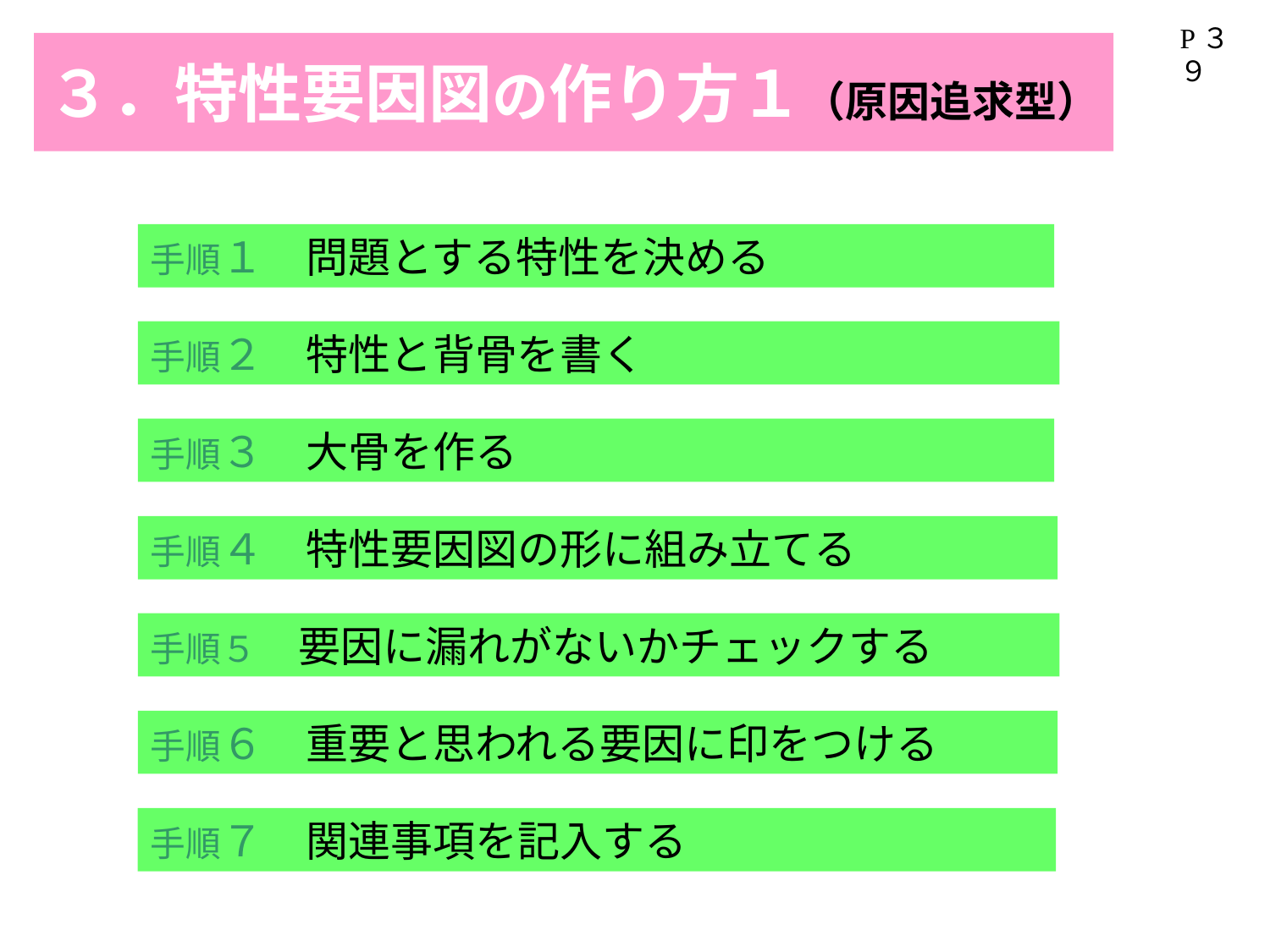

P３９
# ３．特性要因図の作り方１（原因追求型）
手順１　問題とする特性を決める
手順２　特性と背骨を書く
手順３　大骨を作る
手順４　特性要因図の形に組み立てる
手順５　要因に漏れがないかチェックする
手順６　重要と思われる要因に印をつける
手順７　関連事項を記入する